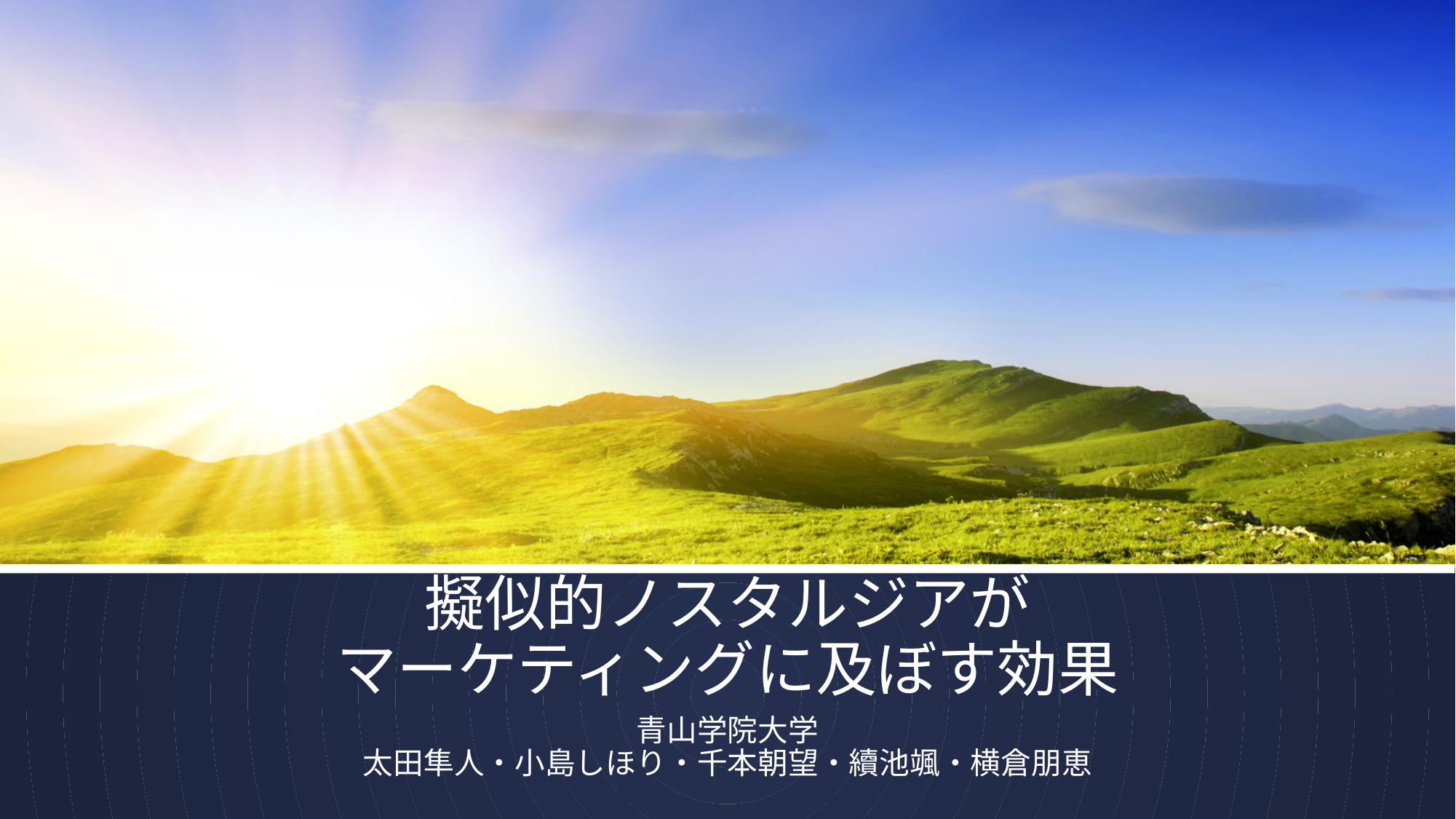

# 擬似的ノスタルジアが マーケティングに及ぼす効果
青山学院大学
太田隼人・小島しほり・千本朝望・續池颯・横倉朋恵